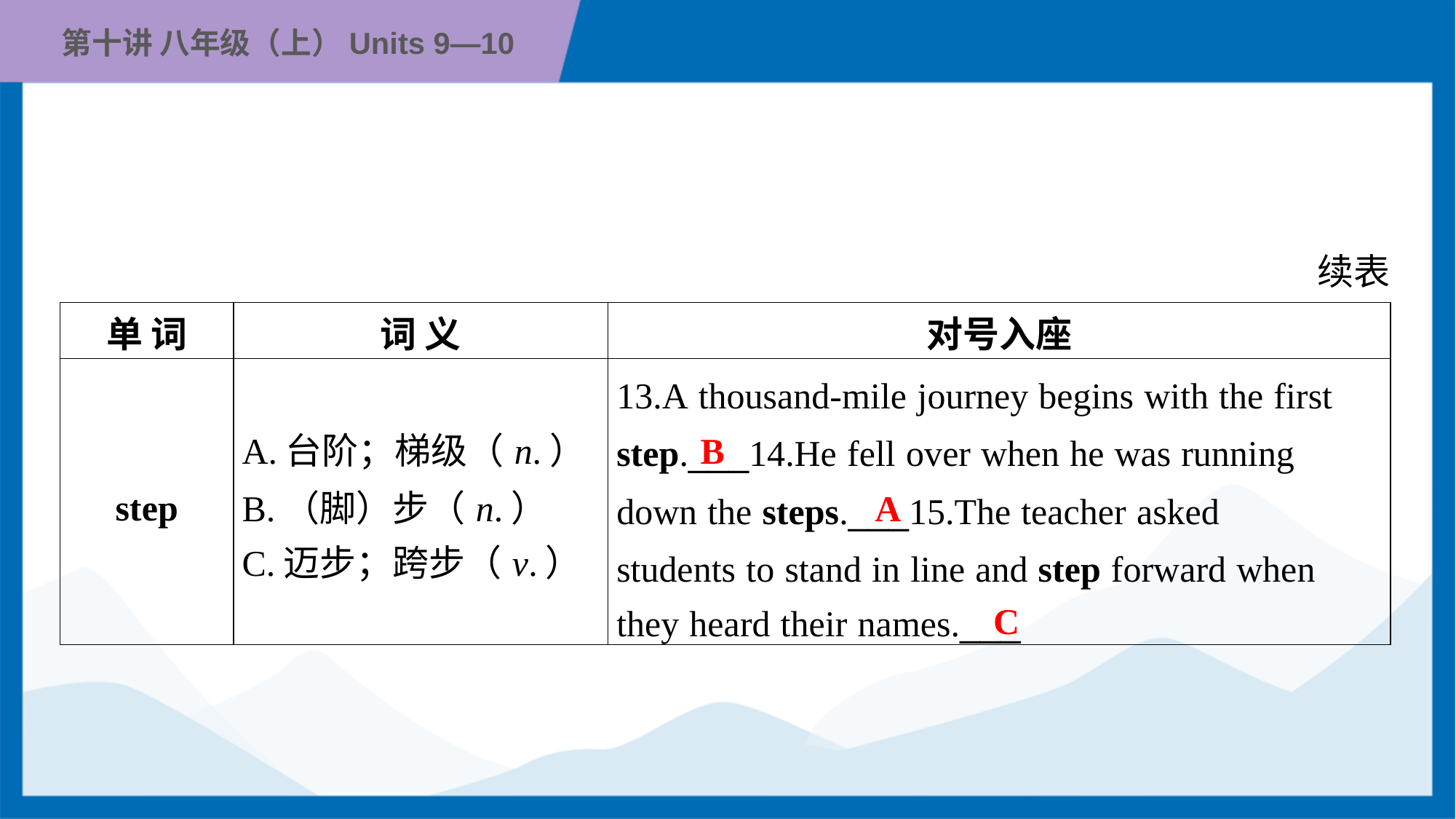

续表
| 单 词 | 词 义 | 对号入座 |
| --- | --- | --- |
| step | A.台阶；梯级（n.） B.（脚）步（n.） C.迈步；跨步（v.） | 13.A thousand-mile journey begins with the first step.\_\_\_14.He fell over when he was running down the steps.\_\_\_15.The teacher asked students to stand in line and step forward when they heard their names.\_\_\_ |
B
A
C